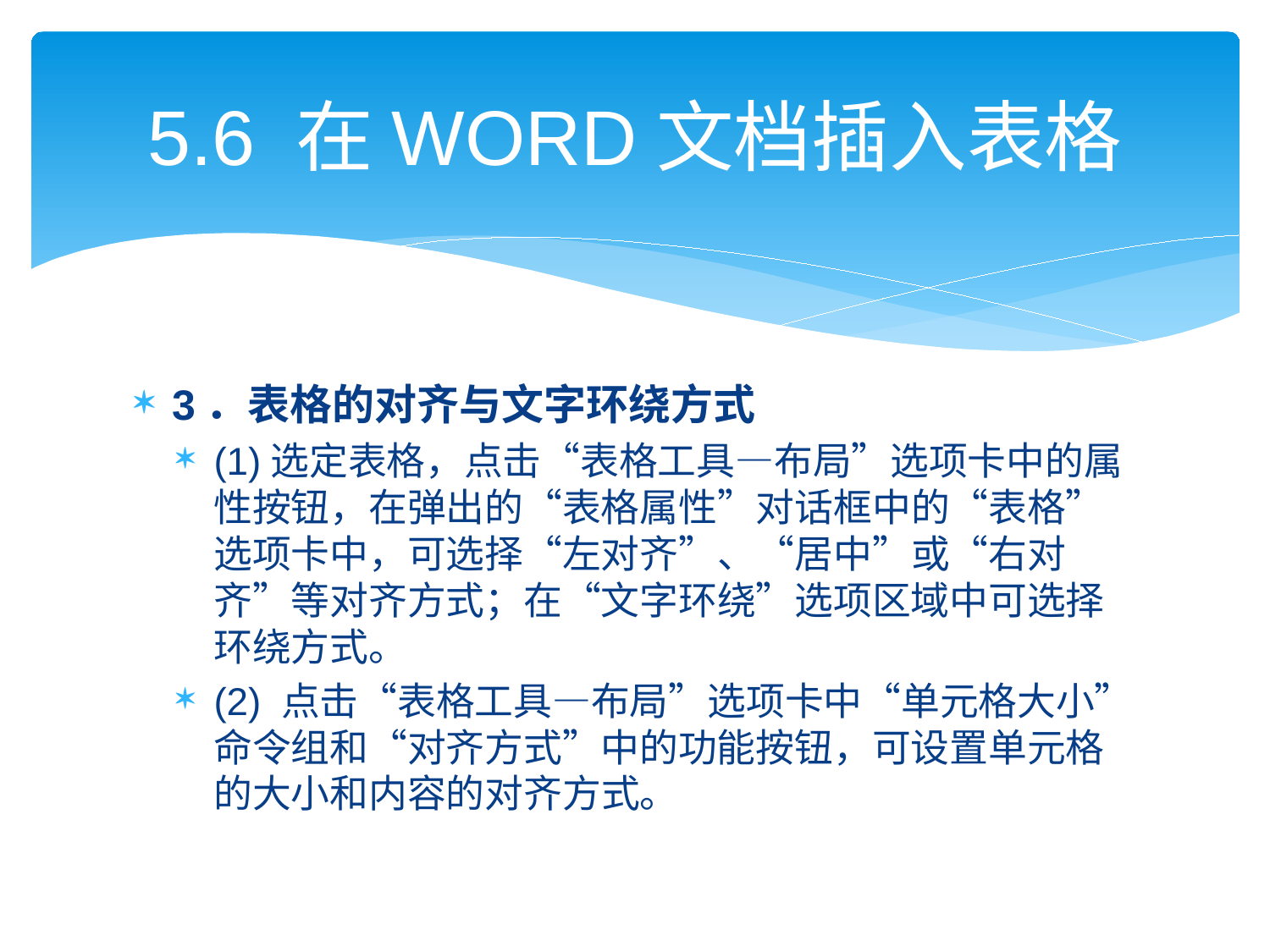

# 5.6 在WORD文档插入表格
3．表格的对齐与文字环绕方式
(1)选定表格，点击“表格工具—布局”选项卡中的属性按钮，在弹出的“表格属性”对话框中的“表格”选项卡中，可选择“左对齐”、“居中”或“右对齐”等对齐方式；在“文字环绕”选项区域中可选择环绕方式。
(2) 点击“表格工具—布局”选项卡中“单元格大小”命令组和“对齐方式”中的功能按钮，可设置单元格的大小和内容的对齐方式。